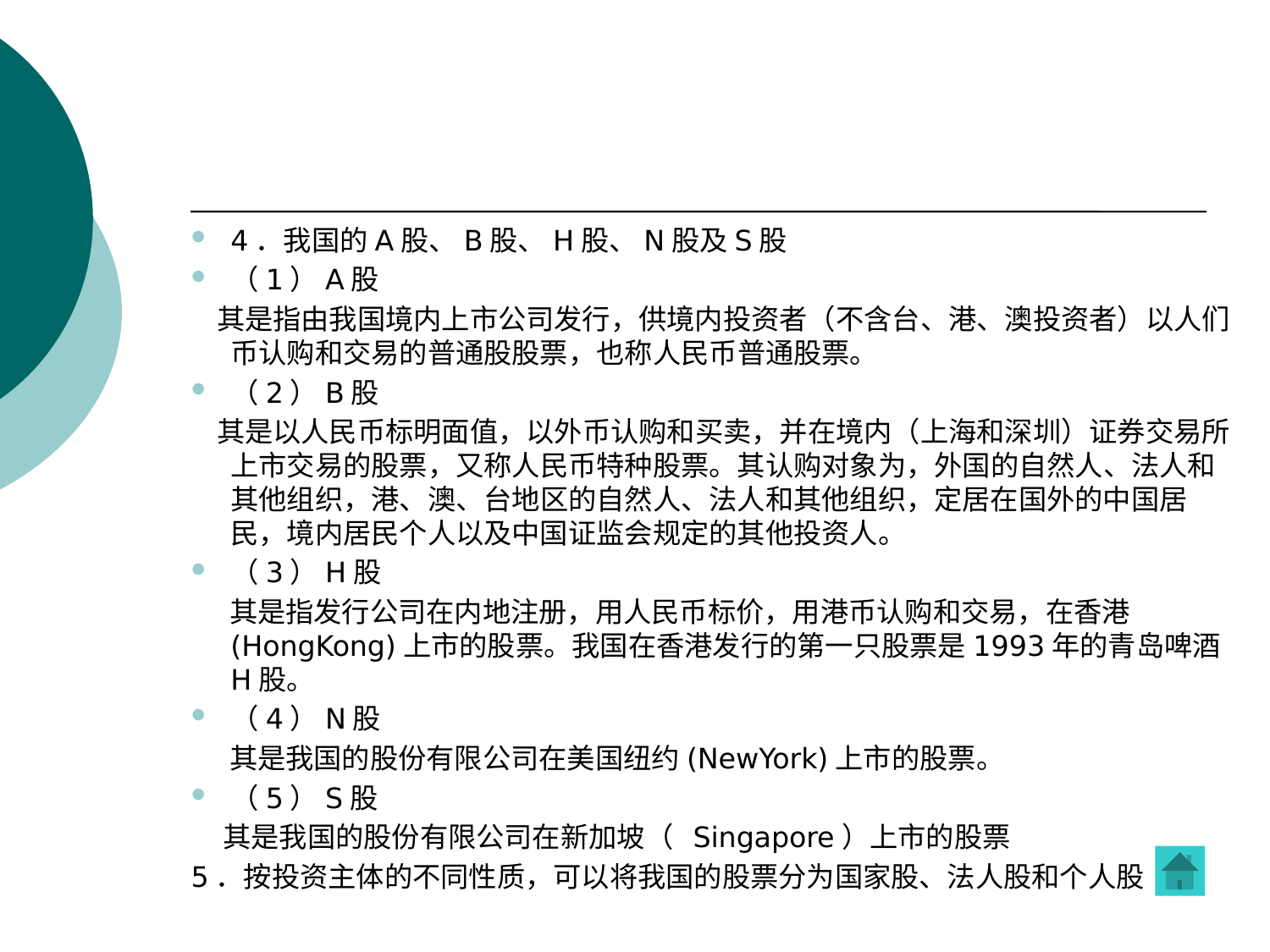

#
4．我国的A股、B股、H股、N股及S股
（1）A股
   其是指由我国境内上市公司发行，供境内投资者（不含台、港、澳投资者）以人们币认购和交易的普通股股票，也称人民币普通股票。
（2）B股
   其是以人民币标明面值，以外币认购和买卖，并在境内（上海和深圳）证券交易所上市交易的股票，又称人民币特种股票。其认购对象为，外国的自然人、法人和其他组织，港、澳、台地区的自然人、法人和其他组织，定居在国外的中国居民，境内居民个人以及中国证监会规定的其他投资人。
（3）H股
     其是指发行公司在内地注册，用人民币标价，用港币认购和交易，在香港(HongKong)上市的股票。我国在香港发行的第一只股票是1993年的青岛啤酒H股。
（4）N股
     其是我国的股份有限公司在美国纽约(NewYork)上市的股票。
（5）S股
    其是我国的股份有限公司在新加坡（  Singapore）上市的股票
5．按投资主体的不同性质，可以将我国的股票分为国家股、法人股和个人股